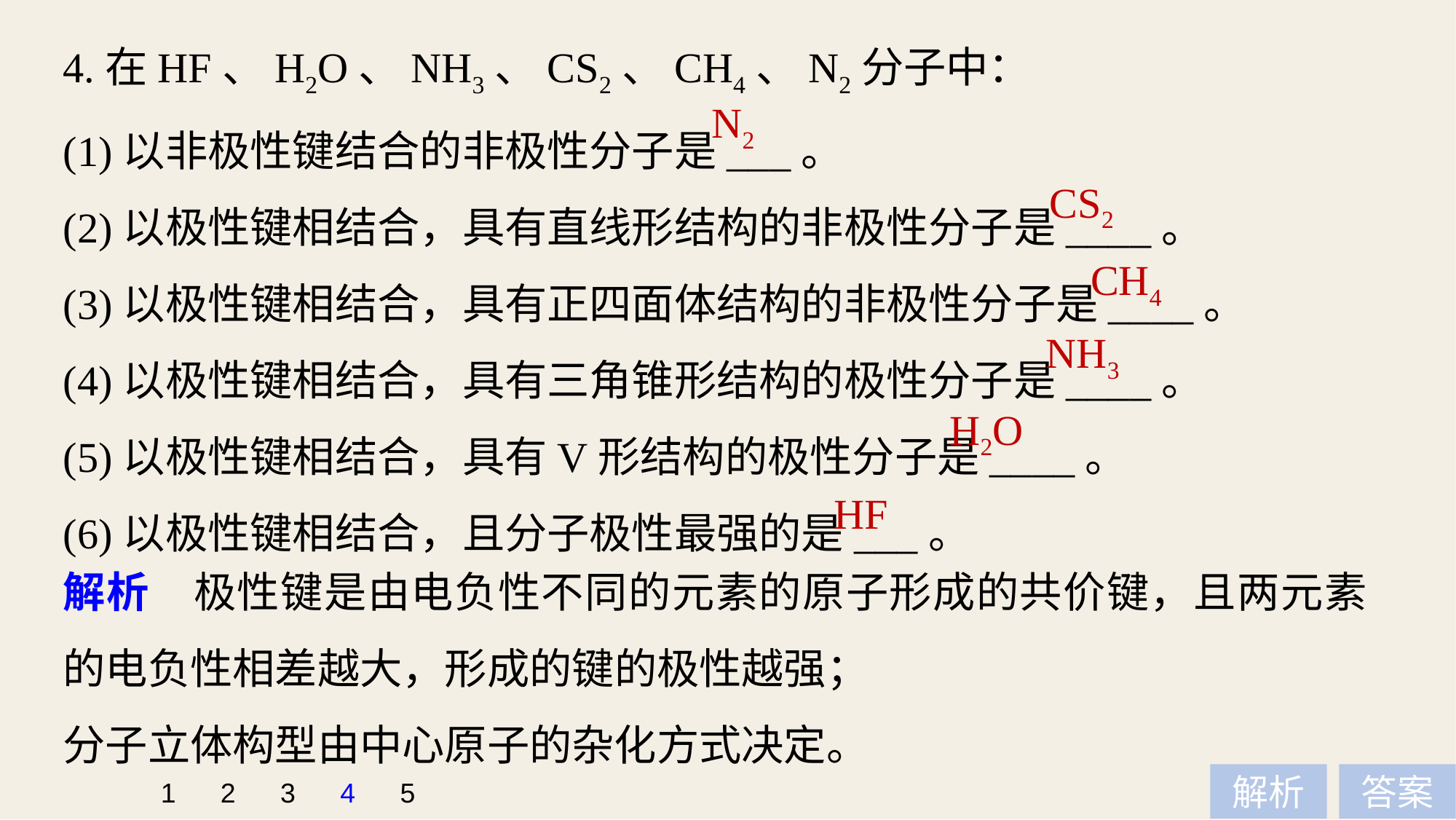

4.在HF、H2O、NH3、CS2、CH4、N2分子中：
(1)以非极性键结合的非极性分子是___。
(2)以极性键相结合，具有直线形结构的非极性分子是____。
(3)以极性键相结合，具有正四面体结构的非极性分子是____。
(4)以极性键相结合，具有三角锥形结构的极性分子是____。
(5)以极性键相结合，具有V形结构的极性分子是____。
(6)以极性键相结合，且分子极性最强的是___。
N2
CS2
CH4
NH3
H2O
HF
解析　极性键是由电负性不同的元素的原子形成的共价键，且两元素的电负性相差越大，形成的键的极性越强；
分子立体构型由中心原子的杂化方式决定。
1
2
3
4
5
解析
答案